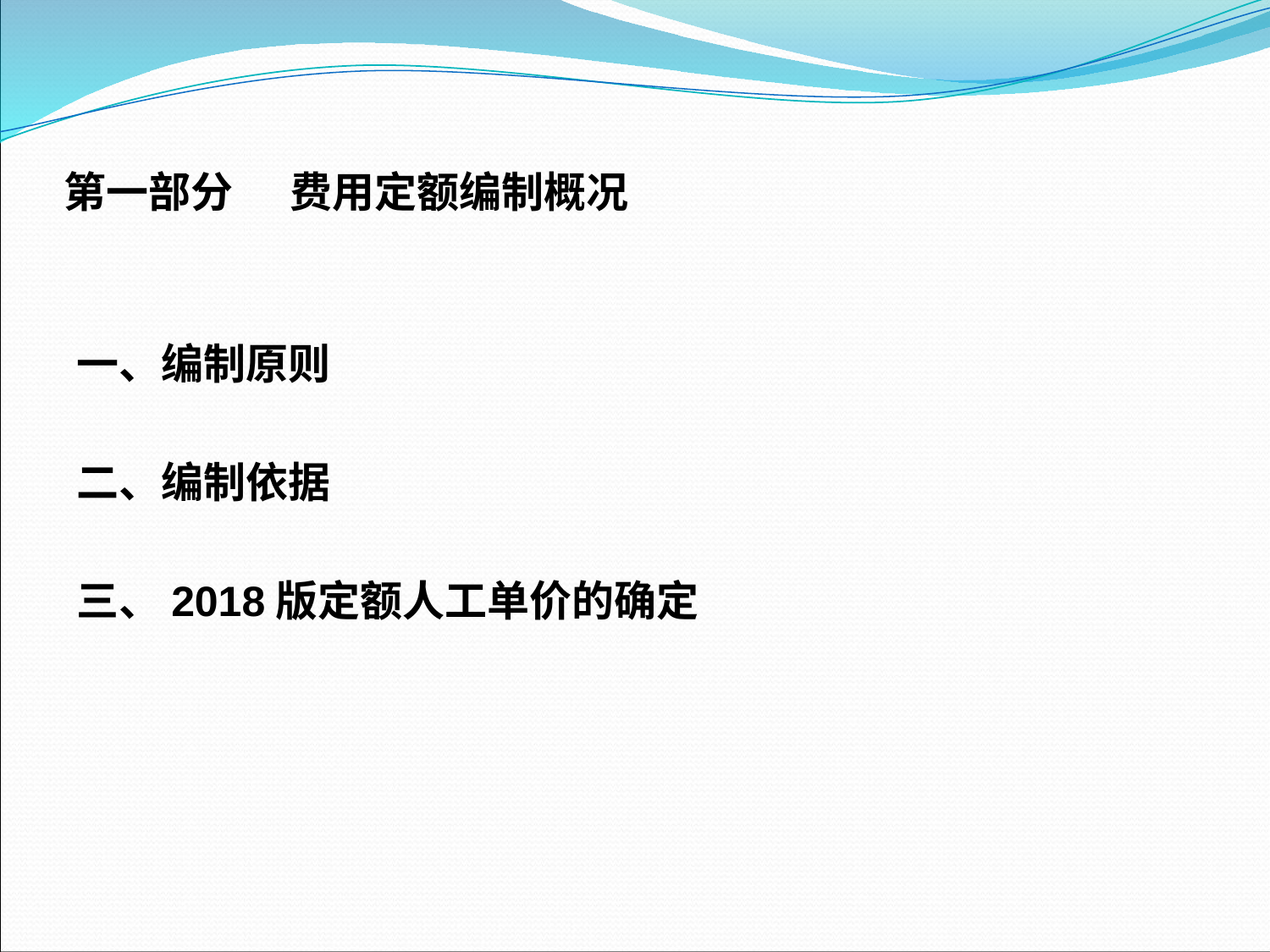

第一部分      费用定额编制概况

一、编制原则

二、编制依据

三、2018版定额人工单价的确定